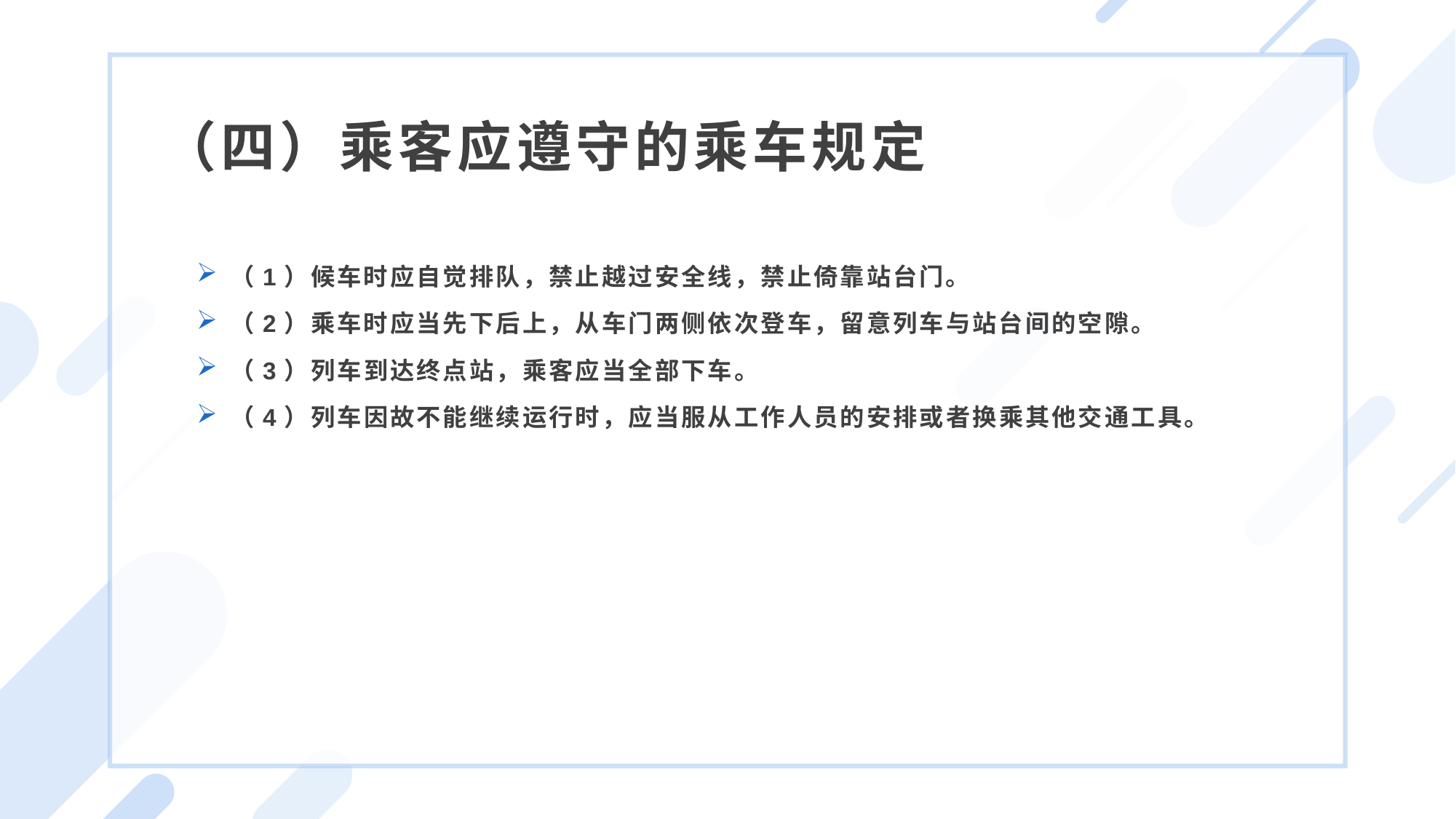

（四）乘客应遵守的乘车规定
（1）候车时应自觉排队，禁止越过安全线，禁止倚靠站台门。
（2）乘车时应当先下后上，从车门两侧依次登车，留意列车与站台间的空隙。
（3）列车到达终点站，乘客应当全部下车。
（4）列车因故不能继续运行时，应当服从工作人员的安排或者换乘其他交通工具。